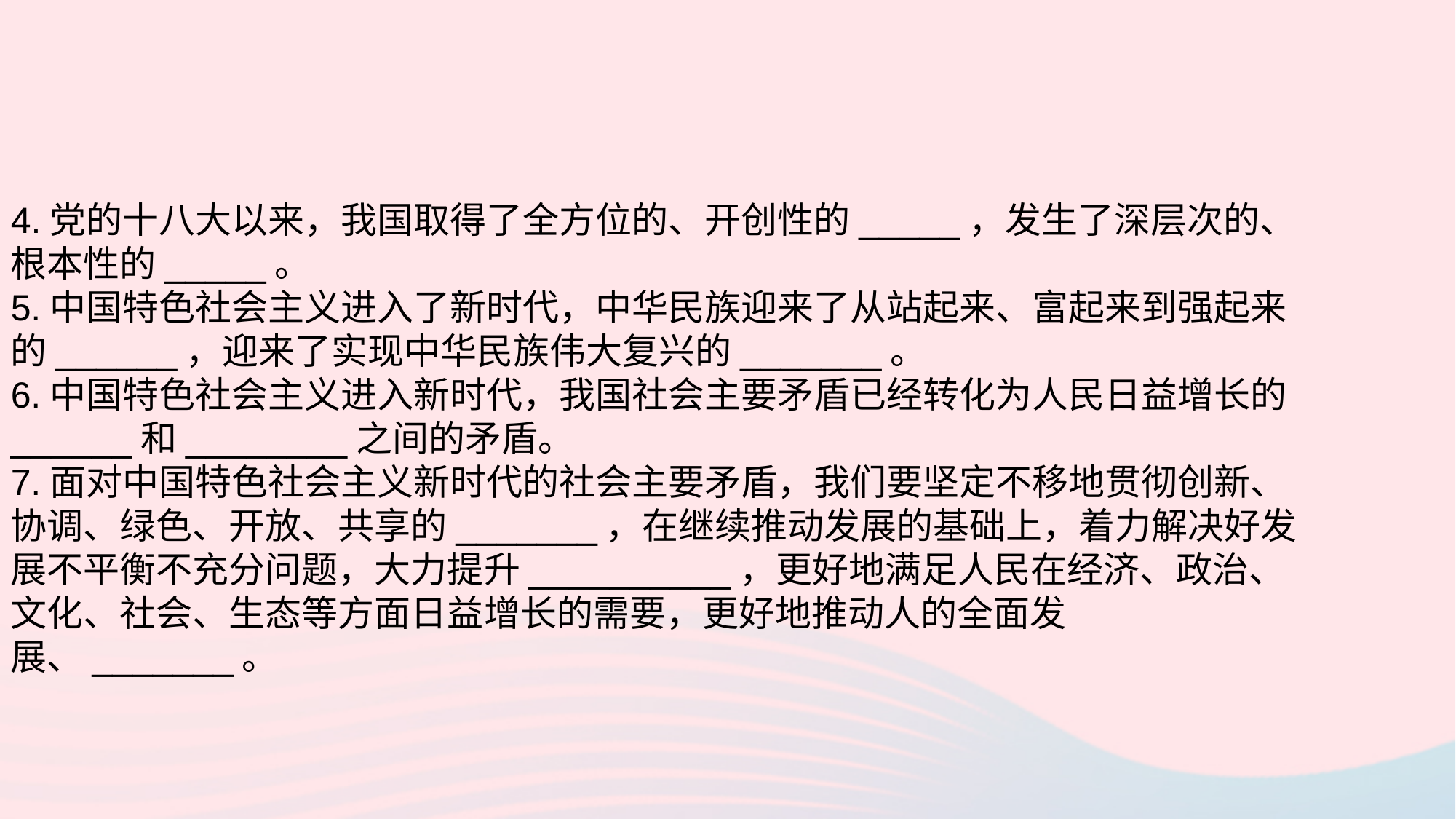

4.党的十八大以来，我国取得了全方位的、开创性的_____，发生了深层次的、根本性的_____。
5.中国特色社会主义进入了新时代，中华民族迎来了从站起来、富起来到强起来的______，迎来了实现中华民族伟大复兴的_______。
6.中国特色社会主义进入新时代，我国社会主要矛盾已经转化为人民日益增长的______和________之间的矛盾。
7.面对中国特色社会主义新时代的社会主要矛盾，我们要坚定不移地贯彻创新、协调、绿色、开放、共享的_______，在继续推动发展的基础上，着力解决好发展不平衡不充分问题，大力提升__________，更好地满足人民在经济、政治、文化、社会、生态等方面日益增长的需要，更好地推动人的全面发展、_______。